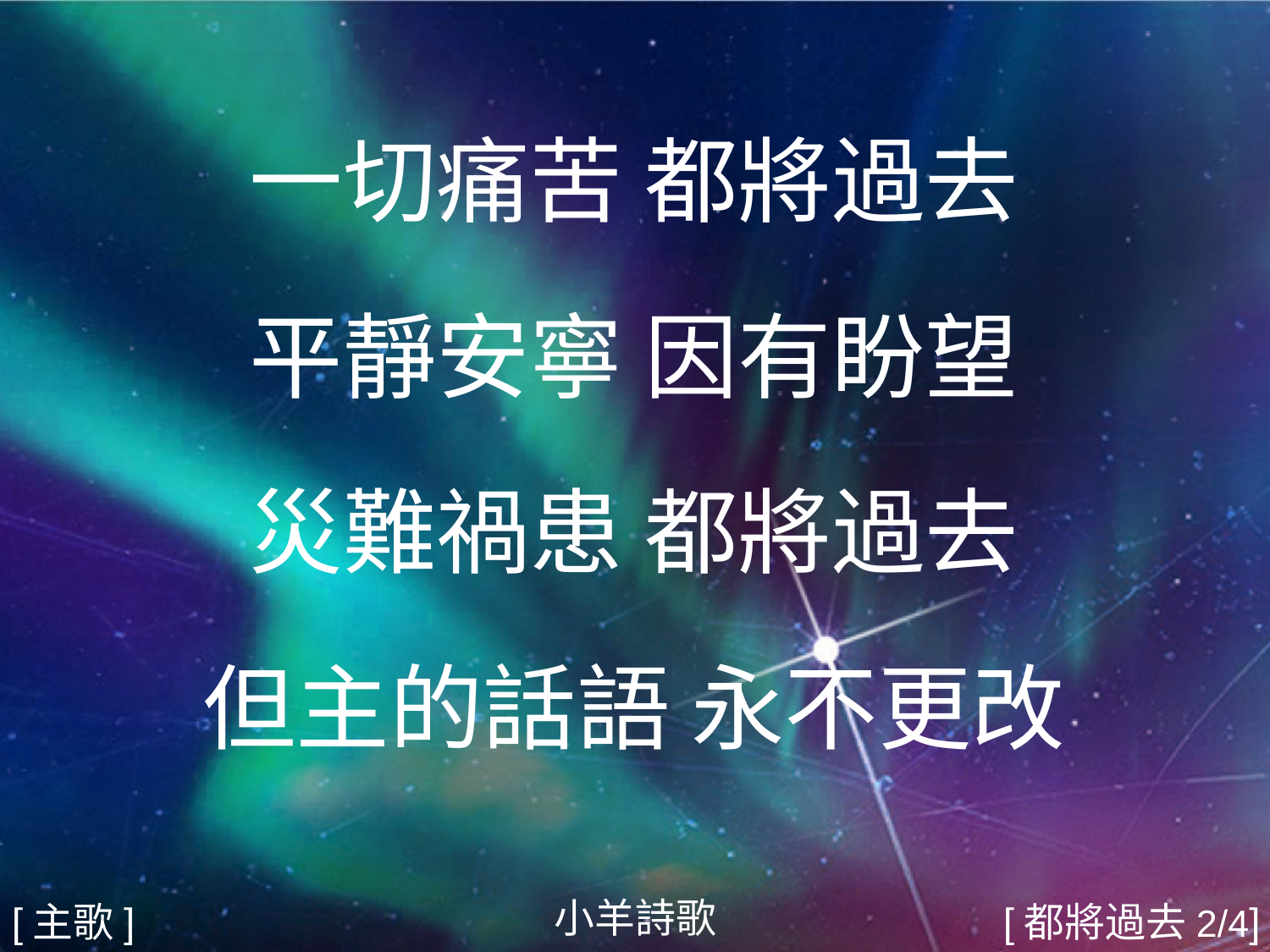

一切痛苦 都將過去

平靜安寧 因有盼望

災難禍患 都將過去

但主的話語 永不更改
#

小羊詩歌
[主歌]
[都將過去2/4]